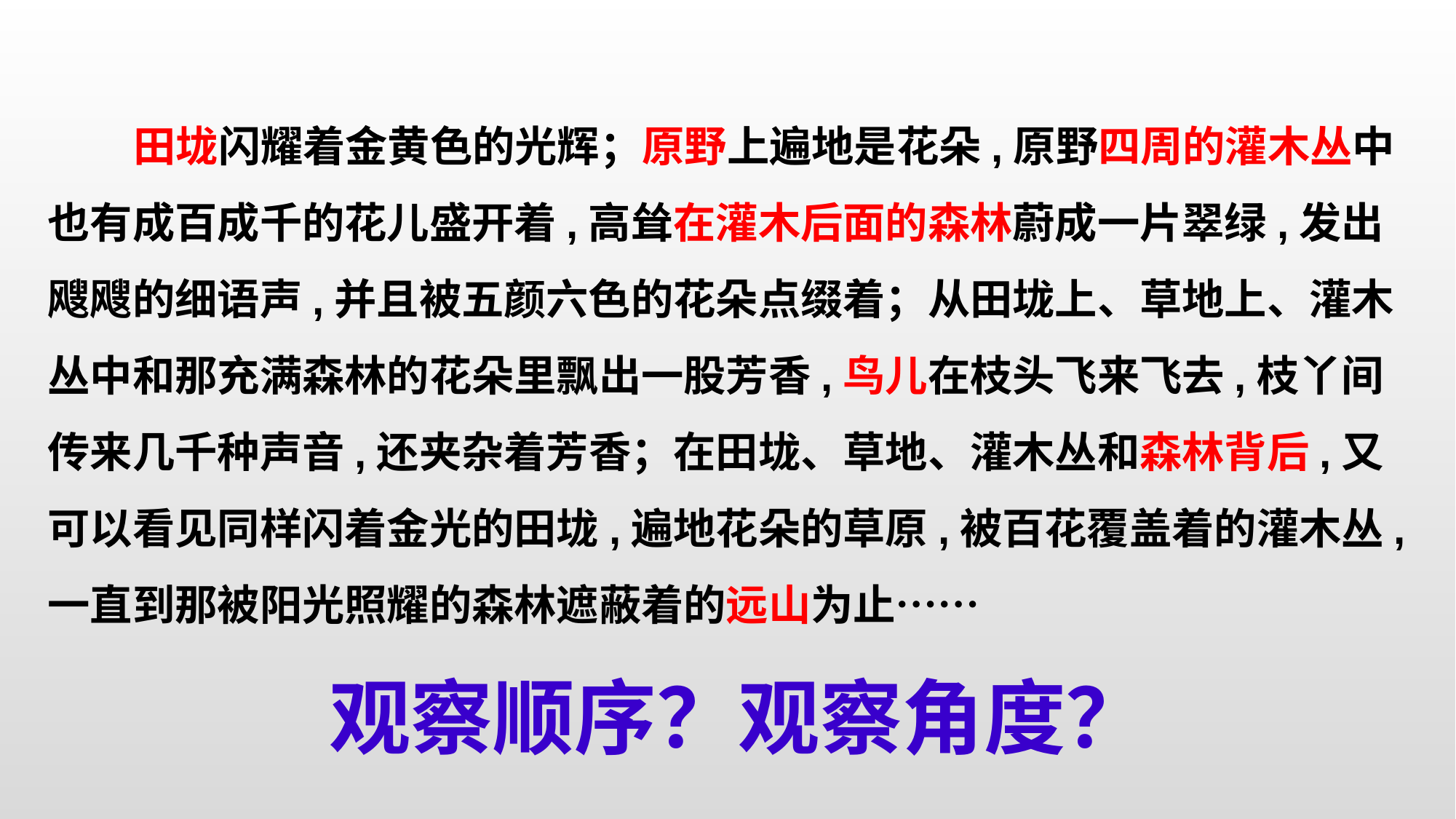

田垅闪耀着金黄色的光辉；原野上遍地是花朵,原野四周的灌木丛中也有成百成千的花儿盛开着,高耸在灌木后面的森林蔚成一片翠绿,发出飕飕的细语声,并且被五颜六色的花朵点缀着；从田垅上、草地上、灌木丛中和那充满森林的花朵里飘出一股芳香,鸟儿在枝头飞来飞去,枝丫间传来几千种声音,还夹杂着芳香；在田垅、草地、灌木丛和森林背后,又可以看见同样闪着金光的田垅,遍地花朵的草原,被百花覆盖着的灌木丛,一直到那被阳光照耀的森林遮蔽着的远山为止……
观察顺序？观察角度？